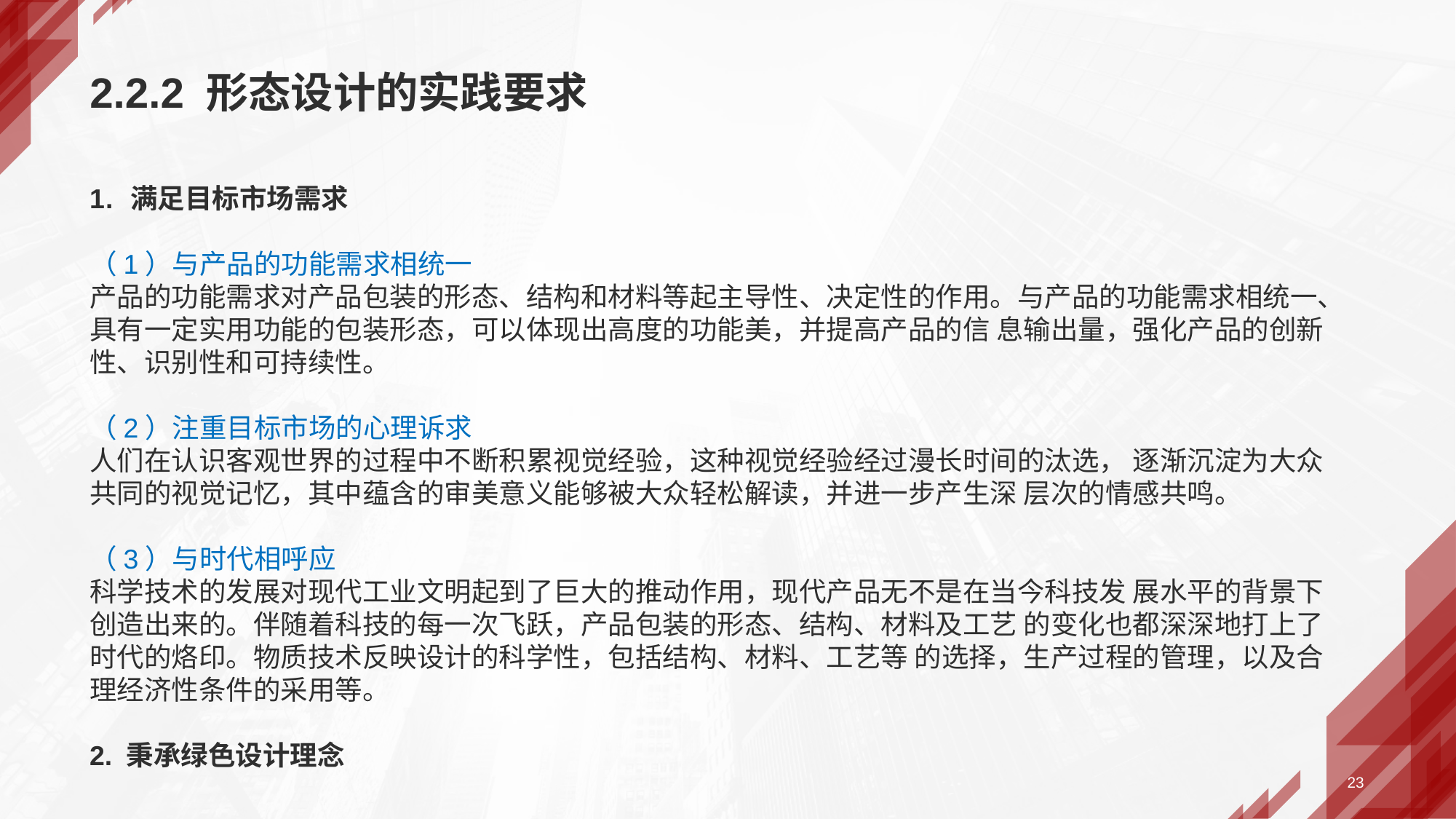

# 2.2.2 形态设计的实践要求
满足目标市场需求

（1）与产品的功能需求相统一
产品的功能需求对产品包装的形态、结构和材料等起主导性、决定性的作用。与产品的功能需求相统一、具有一定实用功能的包装形态，可以体现出高度的功能美，并提高产品的信 息输出量，强化产品的创新性、识别性和可持续性。

（2）注重目标市场的心理诉求
人们在认识客观世界的过程中不断积累视觉经验，这种视觉经验经过漫长时间的汰选， 逐渐沉淀为大众共同的视觉记忆，其中蕴含的审美意义能够被大众轻松解读，并进一步产生深 层次的情感共鸣。

（3）与时代相呼应
科学技术的发展对现代工业文明起到了巨大的推动作用，现代产品无不是在当今科技发 展水平的背景下创造出来的。伴随着科技的每一次飞跃，产品包装的形态、结构、材料及工艺 的变化也都深深地打上了时代的烙印。物质技术反映设计的科学性，包括结构、材料、工艺等 的选择，生产过程的管理，以及合理经济性条件的采用等。

2. 秉承绿色设计理念
23